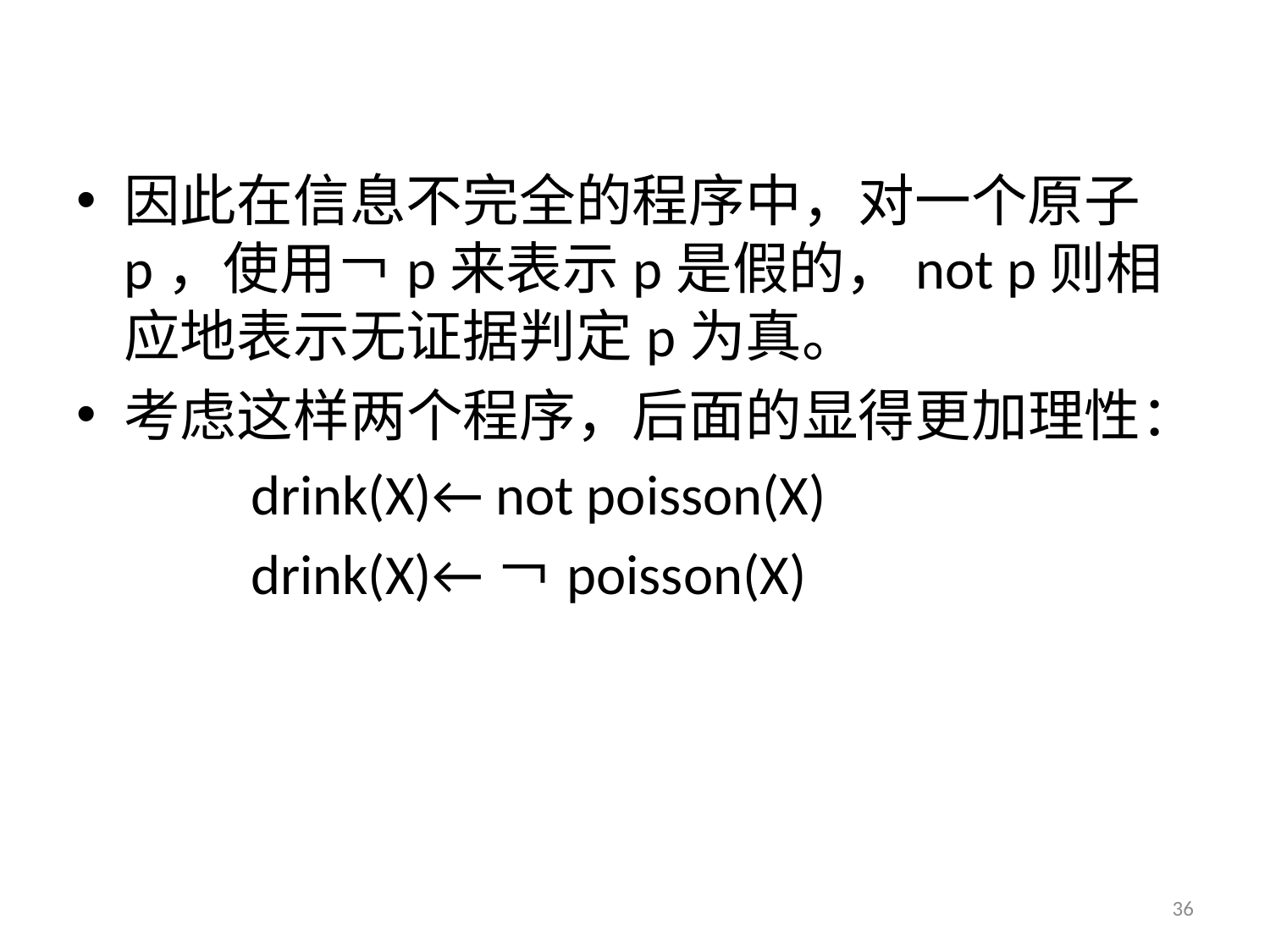

因此在信息不完全的程序中，对一个原子p，使用￢p来表示p是假的，not p则相应地表示无证据判定p为真。
考虑这样两个程序，后面的显得更加理性：
		drink(X)← not poisson(X)
		drink(X)←￢poisson(X)
36